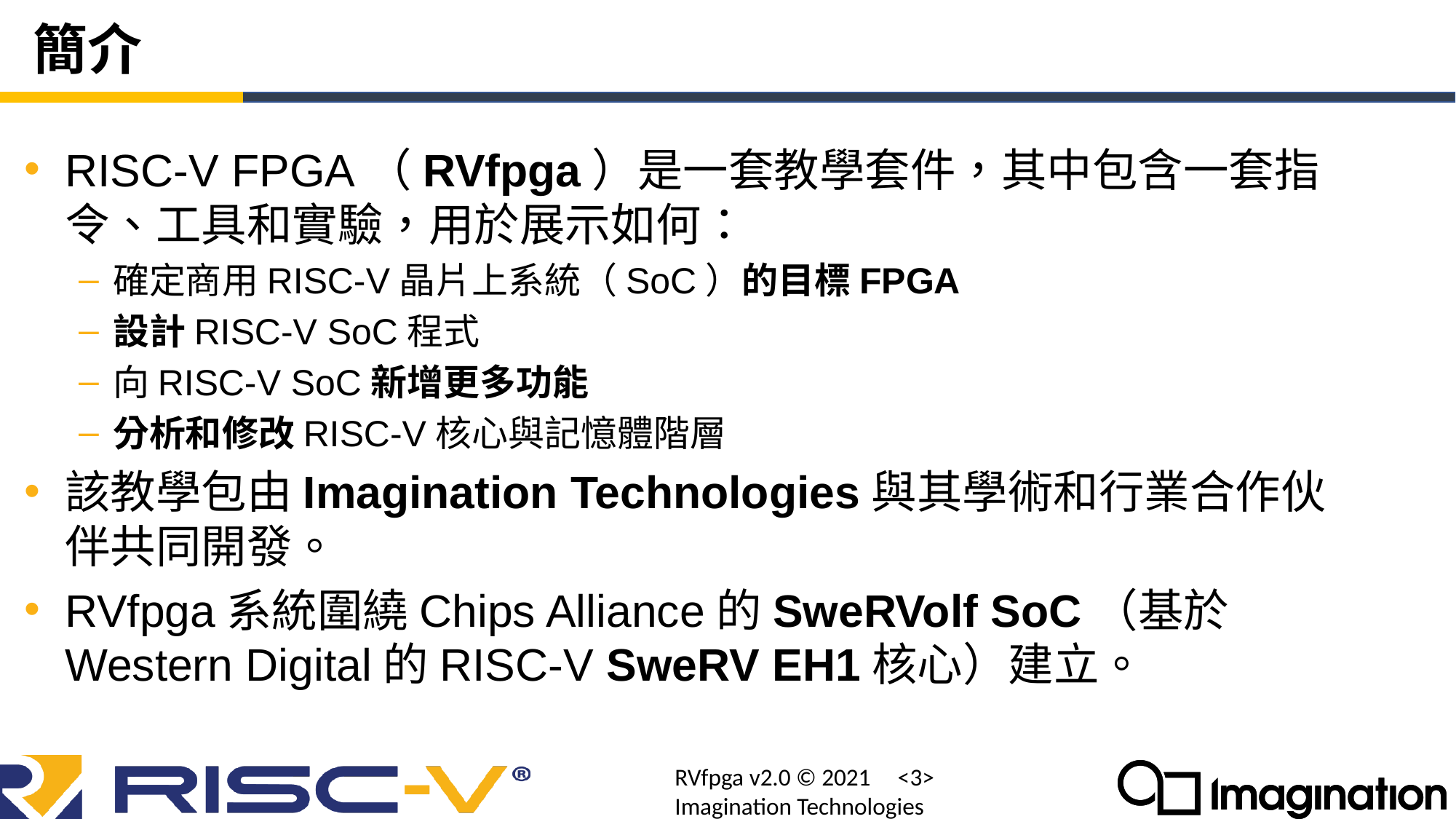

# 簡介
RISC-V FPGA（RVfpga）是一套教學套件，其中包含一套指令、工具和實驗，用於展示如何：
確定商用RISC-V晶片上系統（SoC）的目標FPGA
設計RISC-V SoC程式
向RISC-V SoC新增更多功能
分析和修改RISC-V核心與記憶體階層
該教學包由Imagination Technologies與其學術和行業合作伙伴共同開發。
RVfpga系統圍繞Chips Alliance的SweRVolf SoC（基於Western Digital的RISC-V SweRV EH1核心）建立。